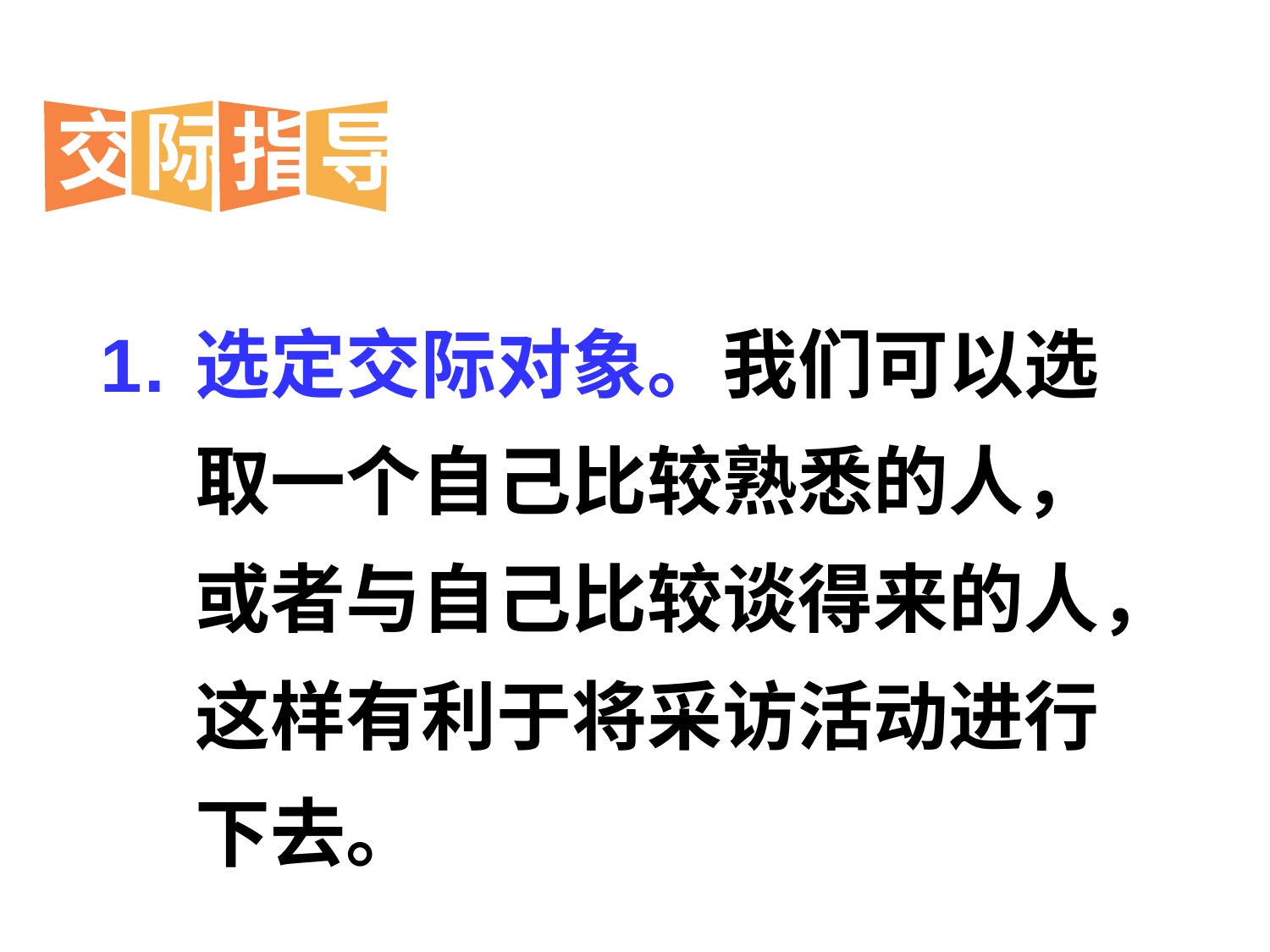

交
际
指
导
选定交际对象。我们可以选取一个自己比较熟悉的人，或者与自己比较谈得来的人，这样有利于将采访活动进行下去。